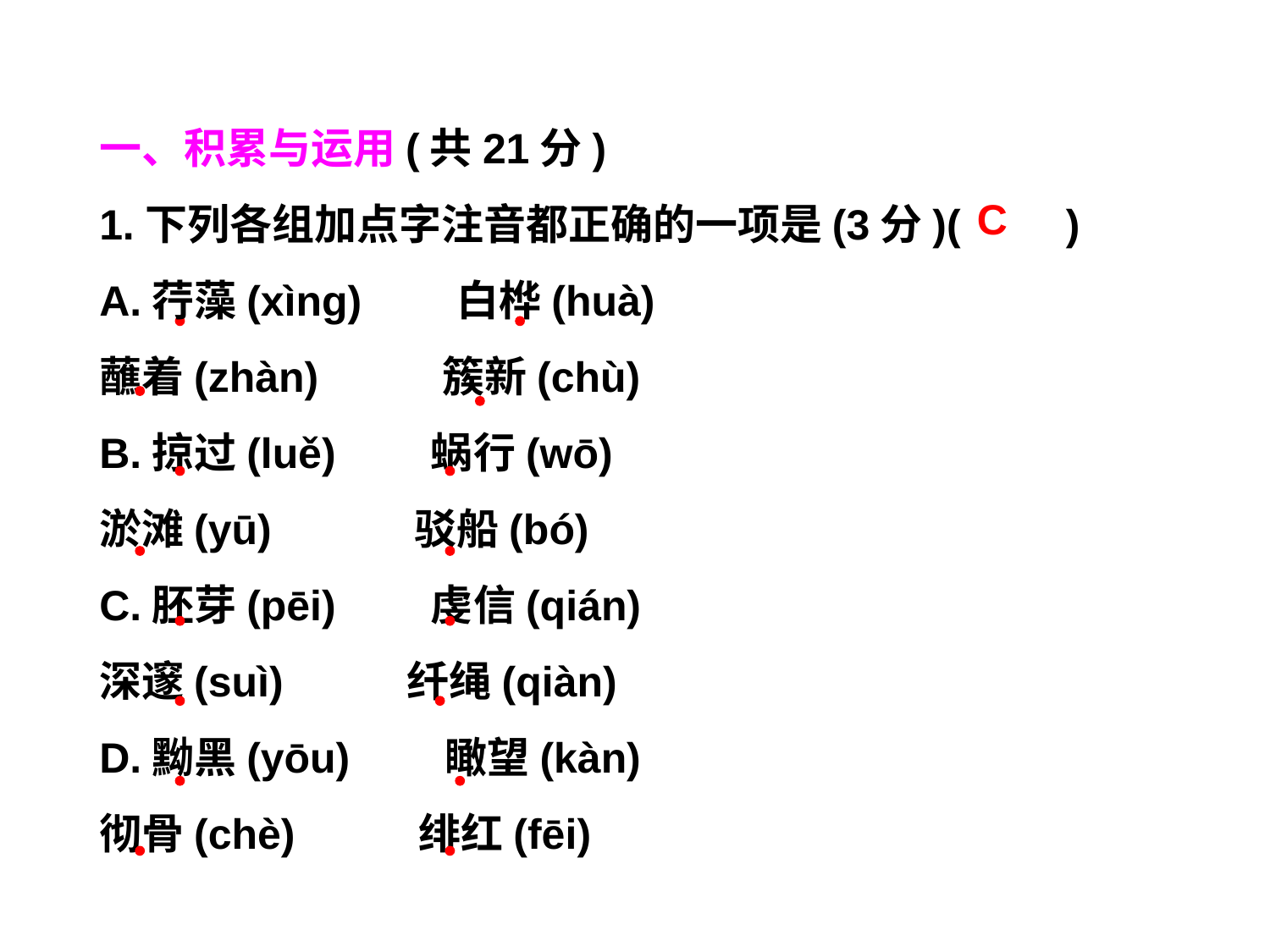

一、积累与运用(共21分)
1.下列各组加点字注音都正确的一项是(3分)(　　)
A.荇藻(xìng)　　白桦(huà)
蘸着(zhàn)　　   簇新(chù)
B.掠过(luě)　　蜗行(wō)
淤滩(yū)　　     驳船(bó)
C.胚芽(pēi)　　虔信(qián)
深邃(suì)　　   纤绳(qiàn)
D.黝黑(yōu)　　瞰望(kàn)
彻骨(chè)　　   绯红(fēi)
C